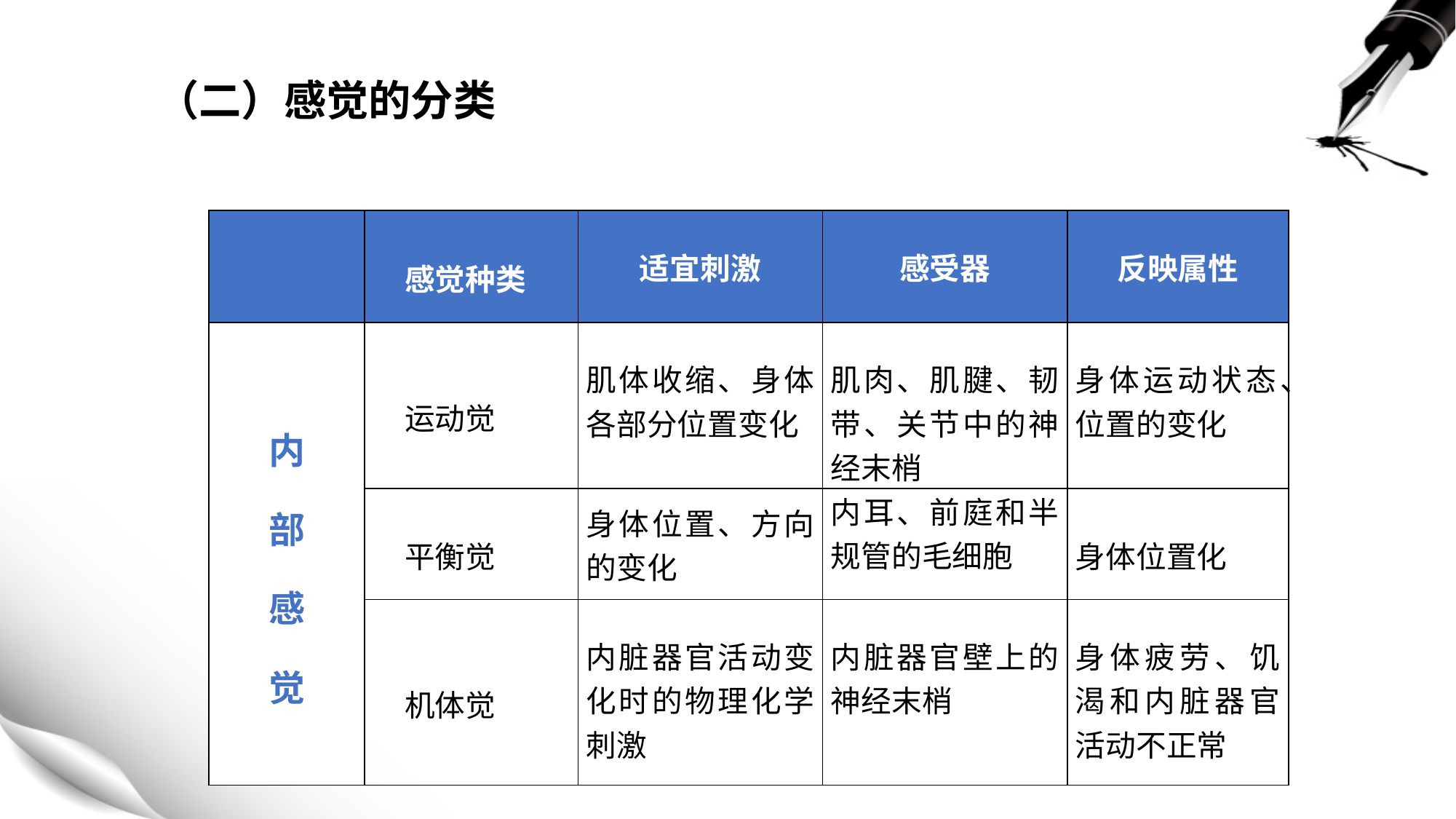

（二）感觉的分类

|  | 感觉种类 | 适宜刺激 | 感受器 | 反映属性 |
| --- | --- | --- | --- | --- |
| 内 部 感 觉 | 运动觉 | 肌体收缩、身体各部分位置变化 | 肌肉、肌腱、韧带、关节中的神经末梢 | 身体运动状态、位置的变化 |
|  | 平衡觉 | 身体位置、方向的变化 | 内耳、前庭和半规管的毛细胞 | 身体位置化 |
|  | 机体觉 | 内脏器官活动变化时的物理化学刺激 | 内脏器官壁上的神经末梢 | 身体疲劳、饥渴和内脏器官活动不正常 |